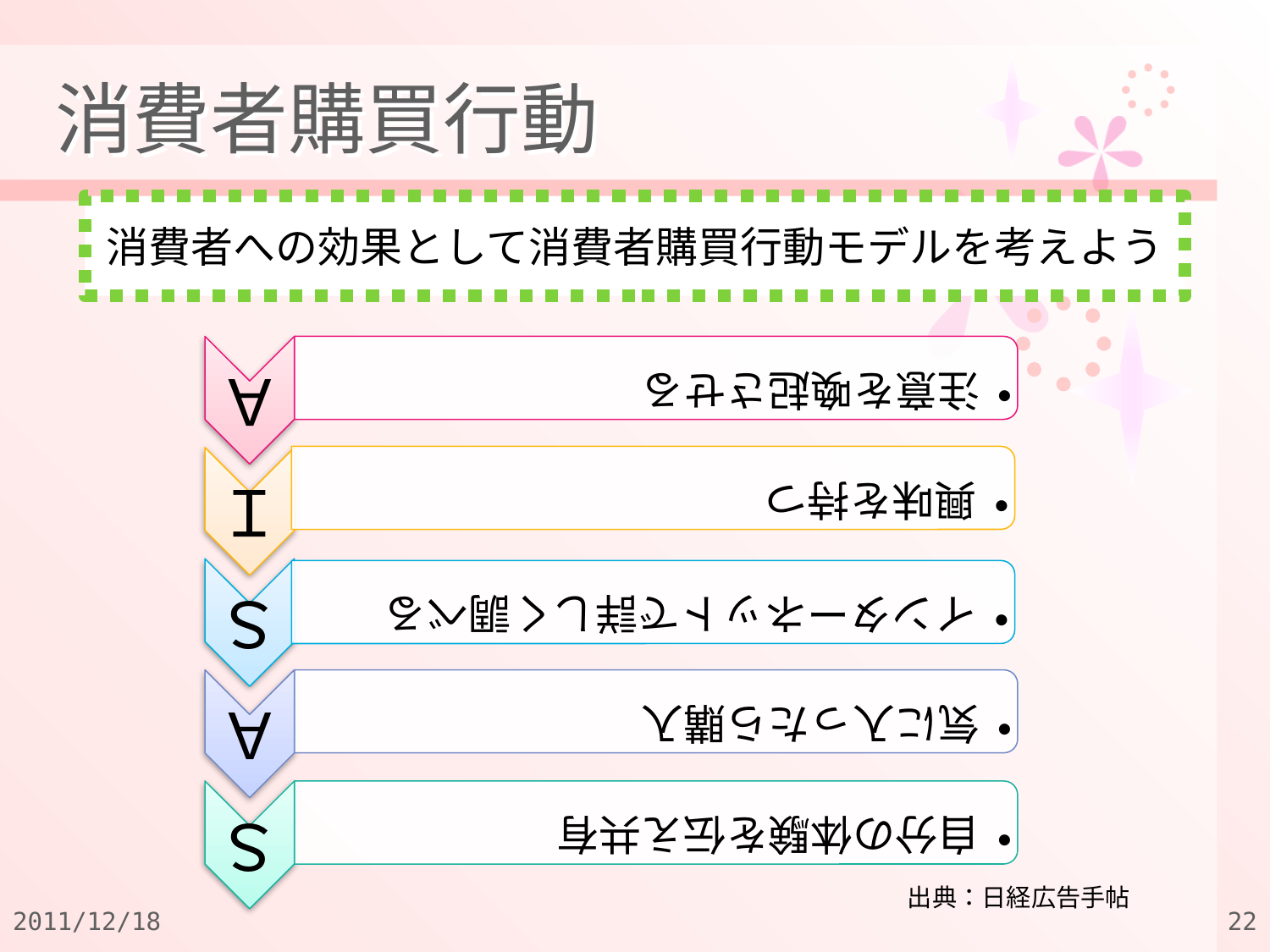

# 消費者購買行動
消費者への効果として消費者購買行動モデルを考えよう
Ａ
注意を喚起させる
Ｉ
興味を持つ
Ｓ
インターネットで詳しく調べる
Ａ
気に入ったら購入
Ｓ
自分の体験を伝え共有
出典：日経広告手帖
2011/12/18
22